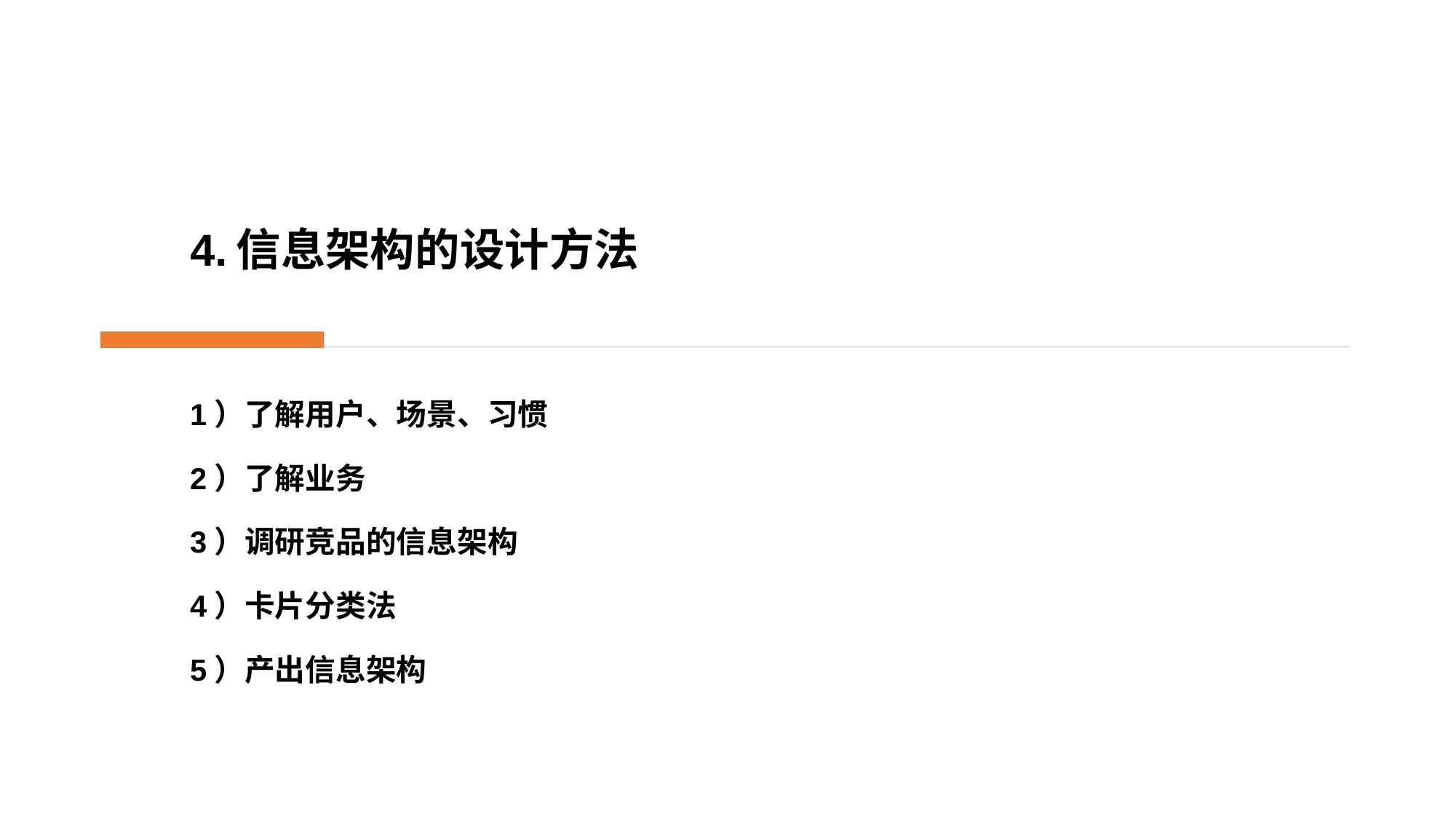

4.信息架构的设计方法

1）了解用户、场景、习惯
2）了解业务
3）调研竞品的信息架构
4）卡片分类法
5）产出信息架构